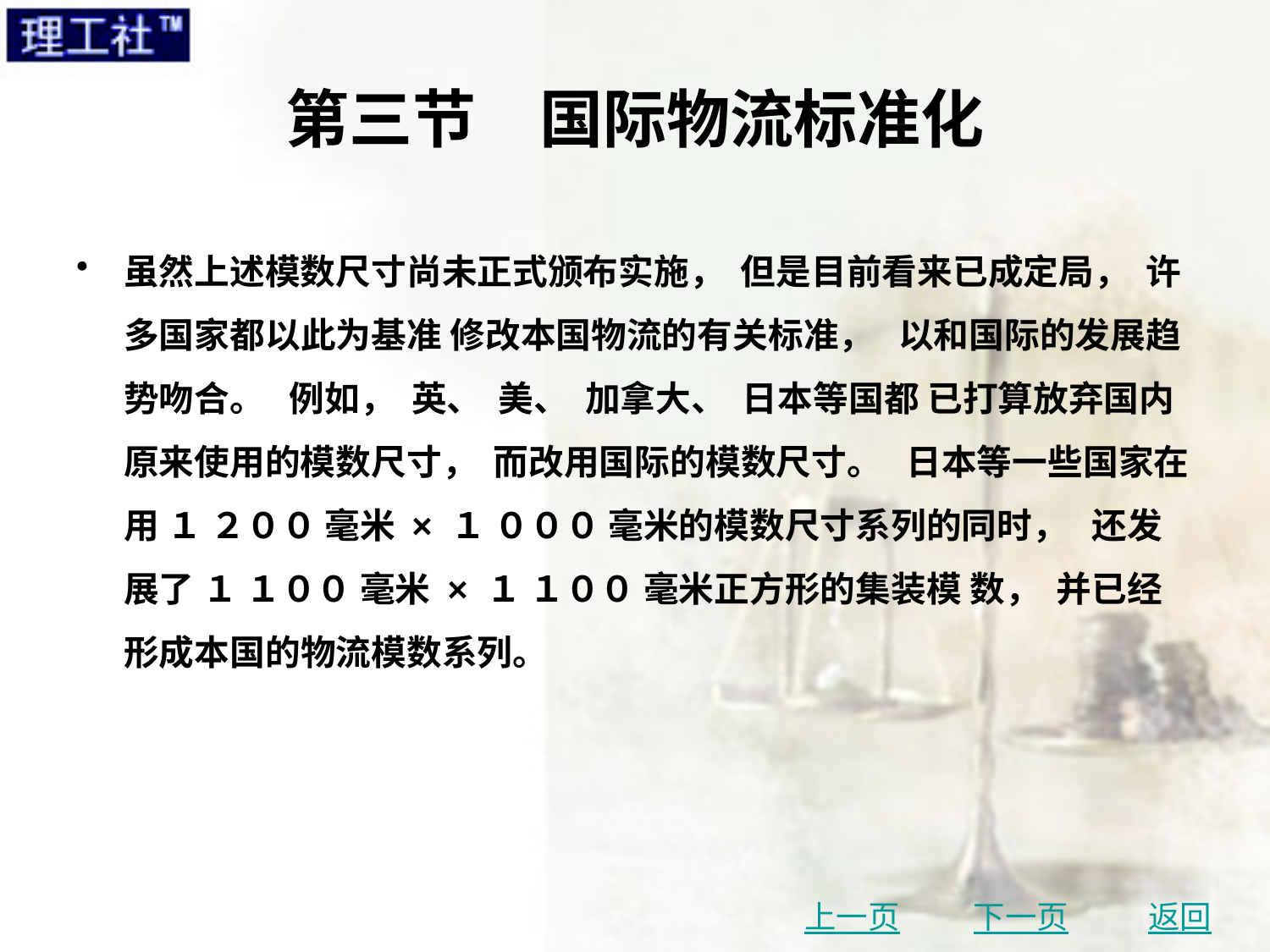

# 第三节　国际物流标准化
虽然上述模数尺寸尚未正式颁布实施，  但是目前看来已成定局，  许多国家都以此为基准 修改本国物流的有关标准，   以和国际的发展趋势吻合。   例如，  英、  美、  加拿大、  日本等国都 已打算放弃国内原来使用的模数尺寸，  而改用国际的模数尺寸。   日本等一些国家在用 １ ２００ 毫米 × １ ０００ 毫米的模数尺寸系列的同时，   还发展了 １ １００ 毫米 × １ １００ 毫米正方形的集装模 数，  并已经形成本国的物流模数系列。

上一页
下一页
返回